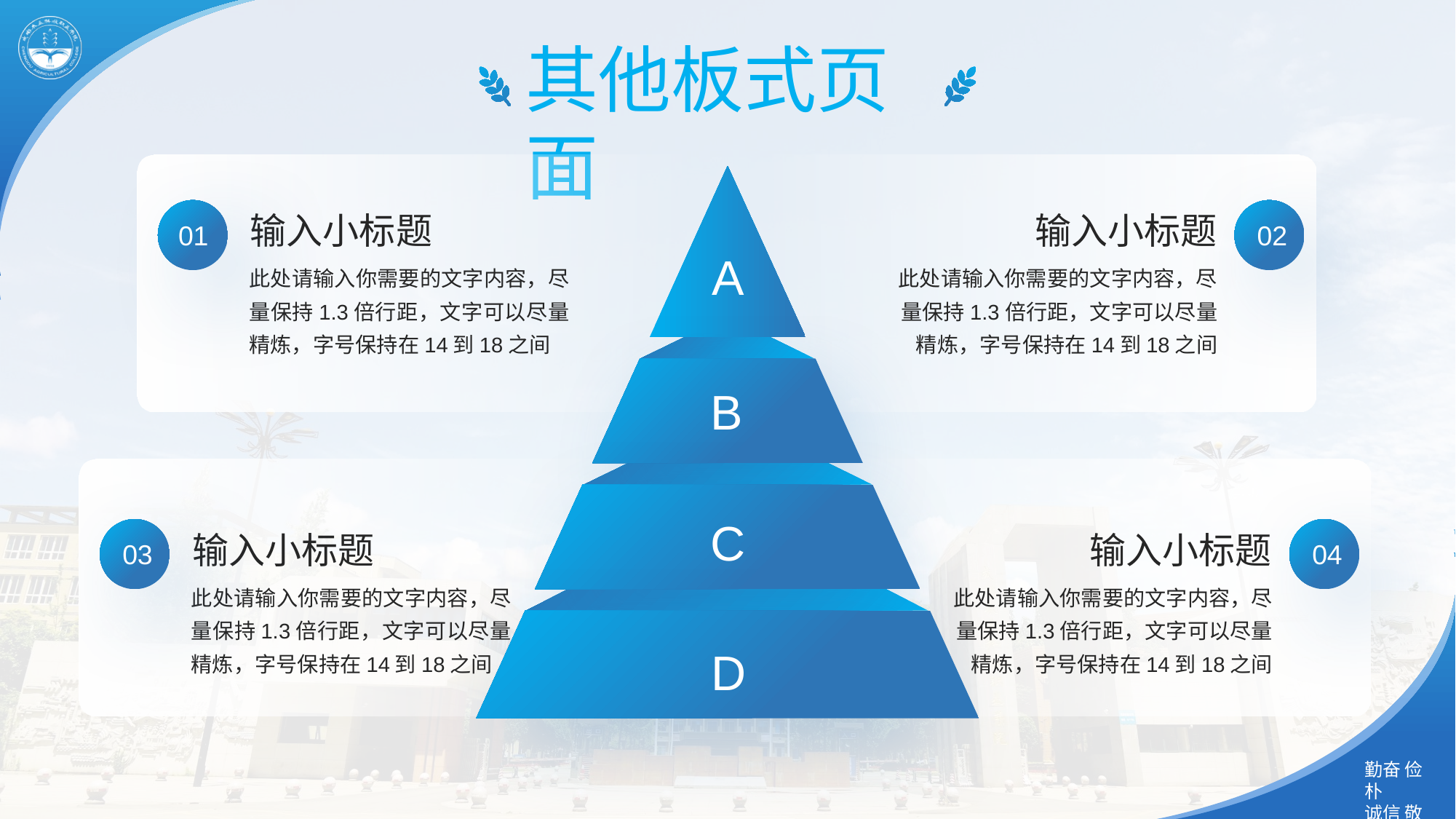

其他板式页面

01

02
输入小标题
此处请输入你需要的文字内容，尽量保持1.3倍行距，文字可以尽量精炼，字号保持在14到18之间
输入小标题
此处请输入你需要的文字内容，尽量保持1.3倍行距，文字可以尽量精炼，字号保持在14到18之间
A

B

C

03

04
输入小标题
此处请输入你需要的文字内容，尽量保持1.3倍行距，文字可以尽量精炼，字号保持在14到18之间
输入小标题
此处请输入你需要的文字内容，尽量保持1.3倍行距，文字可以尽量精炼，字号保持在14到18之间

D